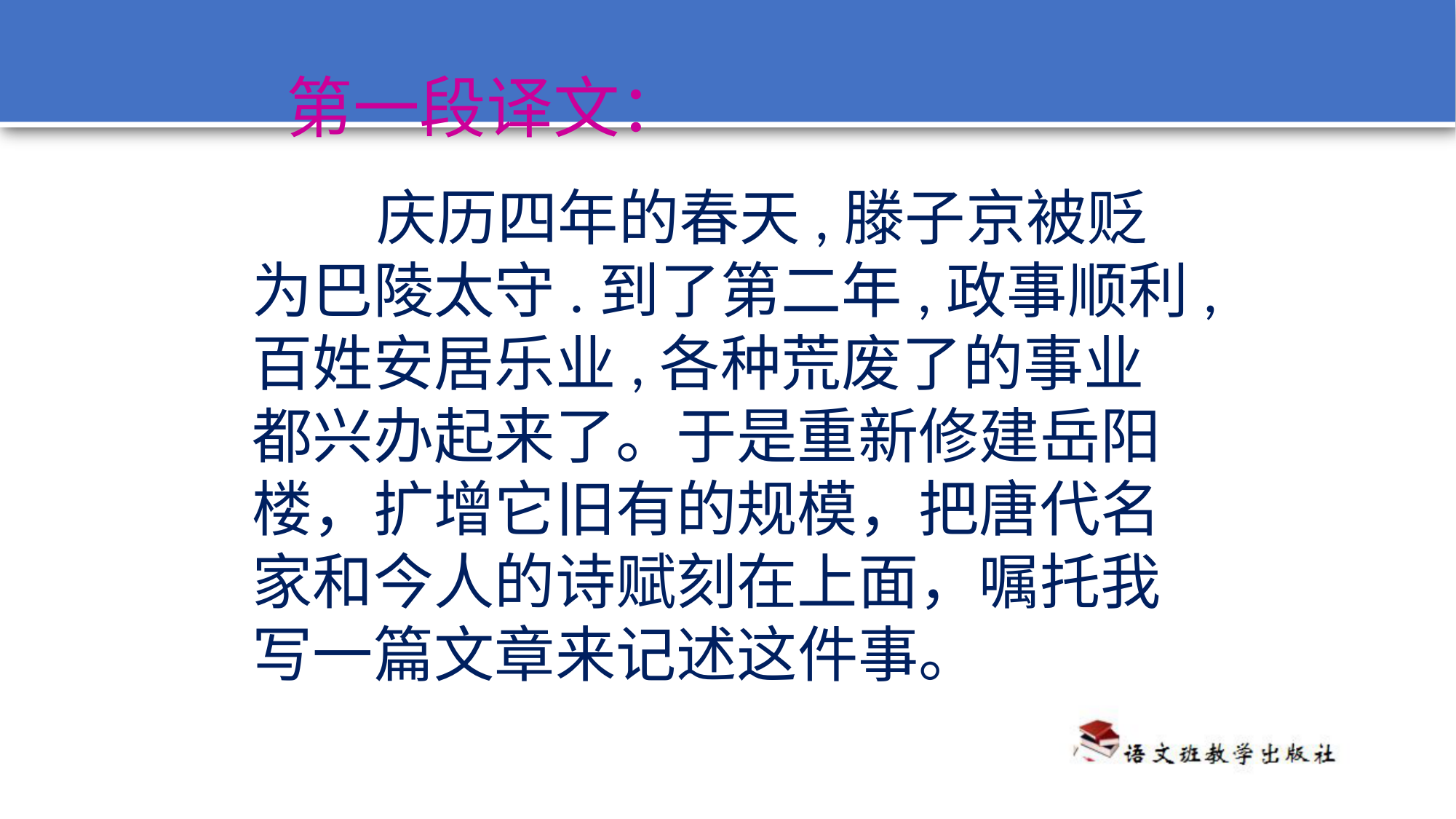

第一段译文：
                   庆历四年的春天,滕子京被贬为巴陵太守.到了第二年,政事顺利,百姓安居乐业,各种荒废了的事业都兴办起来了。于是重新修建岳阳楼，扩增它旧有的规模，把唐代名家和今人的诗赋刻在上面，嘱托我写一篇文章来记述这件事。